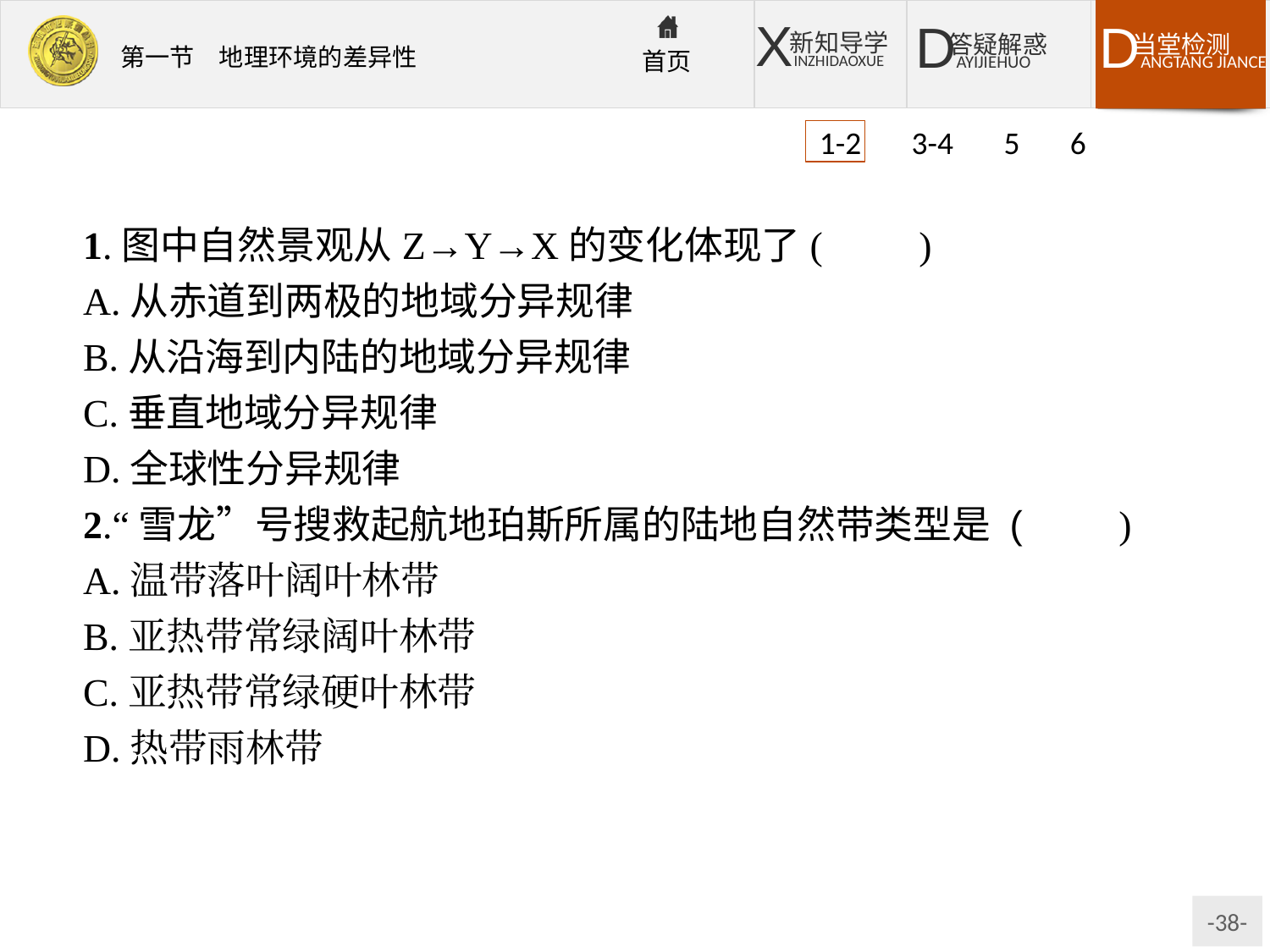

1-2       3-4       5       6

1.图中自然景观从Z→Y→X的变化体现了(　　)
A.从赤道到两极的地域分异规律
B.从沿海到内陆的地域分异规律
C.垂直地域分异规律
D.全球性分异规律
2.“雪龙”号搜救起航地珀斯所属的陆地自然带类型是 (　　)
A.温带落叶阔叶林带
B.亚热带常绿阔叶林带
C.亚热带常绿硬叶林带
D.热带雨林带